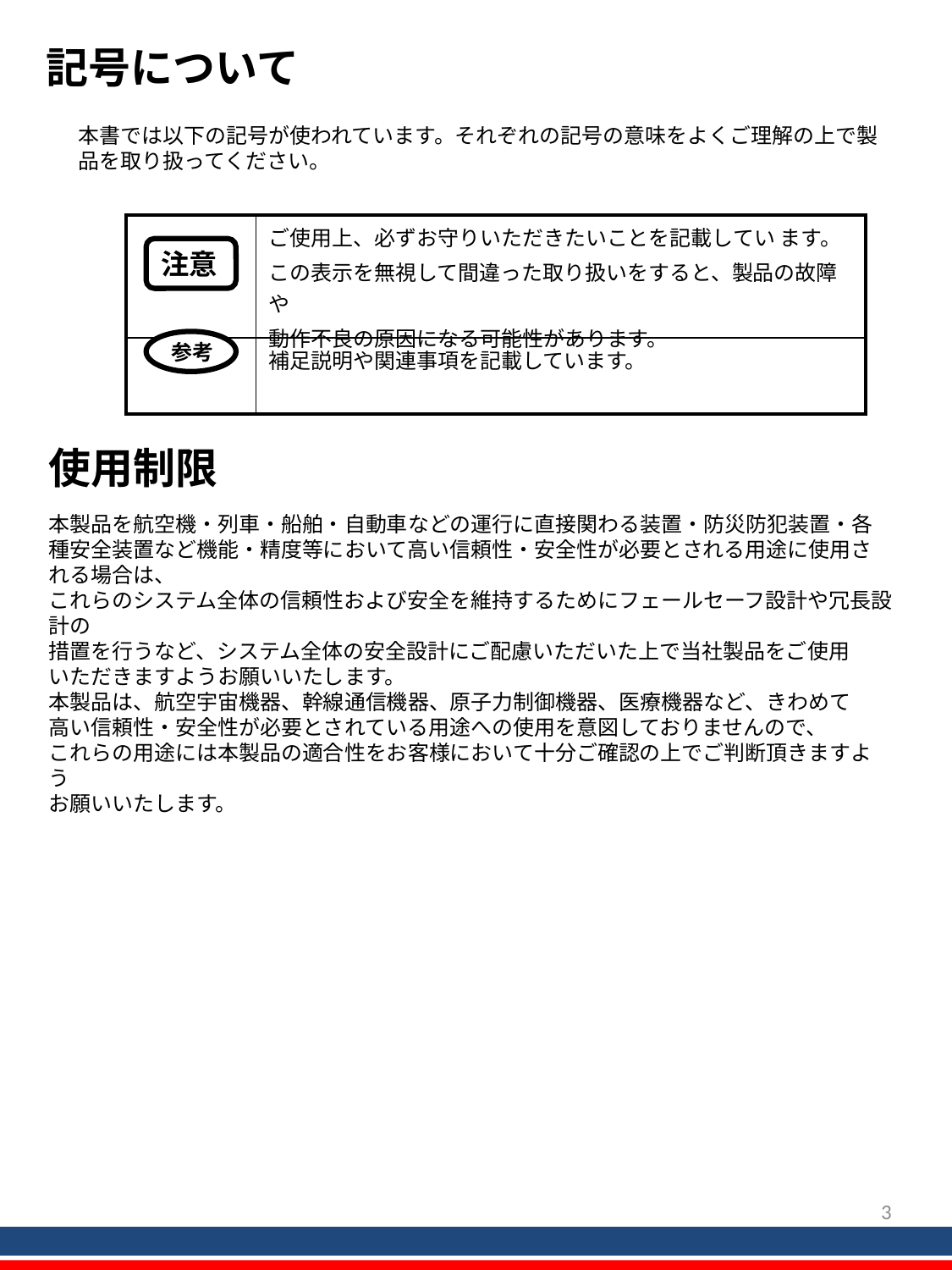

記号について
本書では以下の記号が使われています。それぞれの記号の意味をよくご理解の上で製品を取り扱ってください。
|  | ご使用上、必ずお守りいただきたいことを記載してい ます。 この表示を無視して間違った取り扱いをすると、製品の故障や 動作不良の原因になる可能性があります。 |
| --- | --- |
|  | 補足説明や関連事項を記載しています。 |
注意
参考
使用制限
本製品を航空機・列車・船舶・自動車などの運行に直接関わる装置・防災防犯装置・各種安全装置など機能・精度等において高い信頼性・安全性が必要とされる用途に使用される場合は、
これらのシステム全体の信頼性および安全を維持するためにフェールセーフ設計や冗長設計の
措置を行うなど、システム全体の安全設計にご配慮いただいた上で当社製品をご使用
いただきますようお願いいたします。
本製品は、航空宇宙機器、幹線通信機器、原子力制御機器、医療機器など、きわめて
高い信頼性・安全性が必要とされている用途への使用を意図しておりませんので、
これらの用途には本製品の適合性をお客様において十分ご確認の上でご判断頂きますよう
お願いいたします。
3